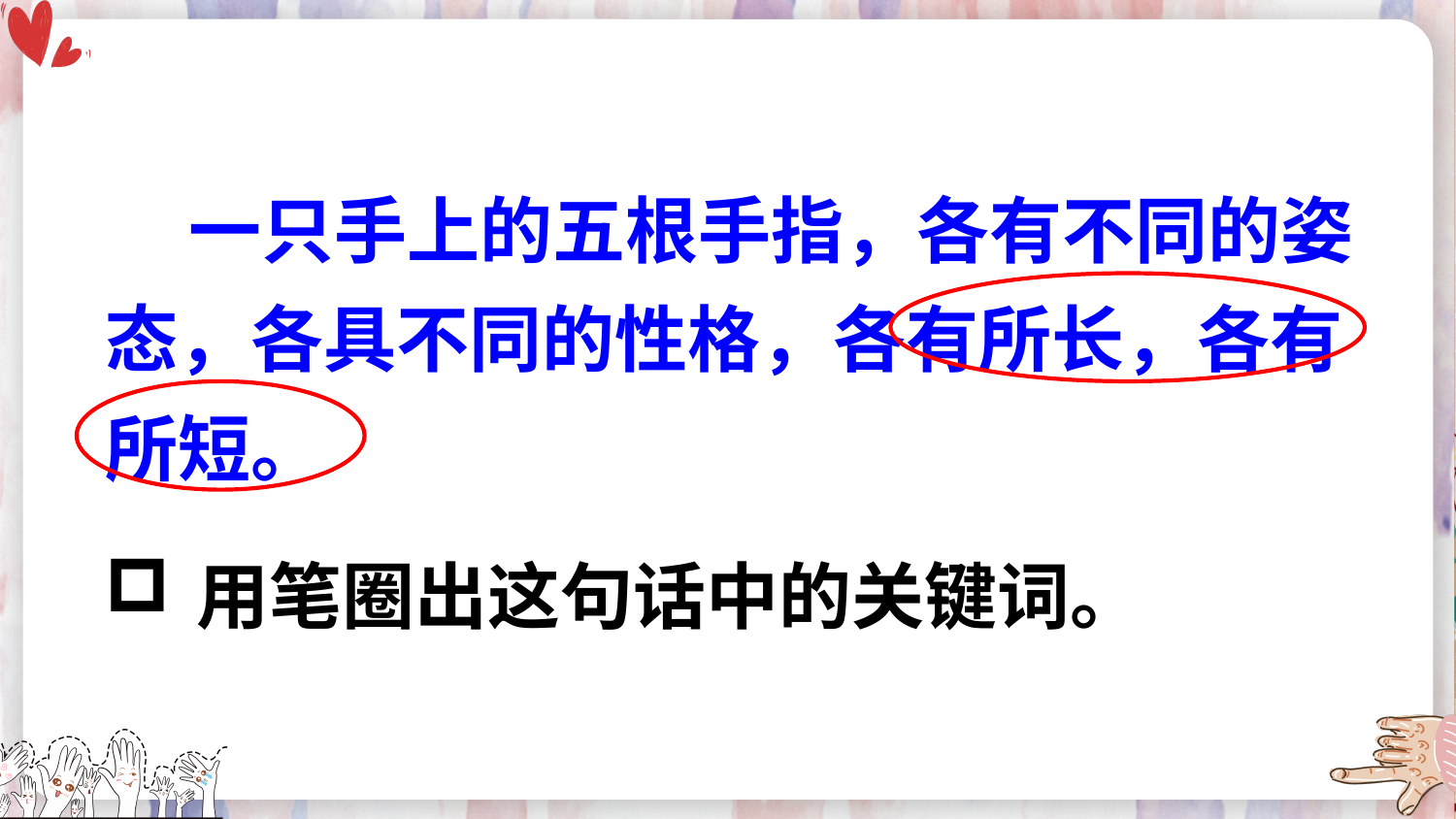

一只手上的五根手指，各有不同的姿态，各具不同的性格，各有所长，各有所短。

用笔圈出这句话中的关键词。